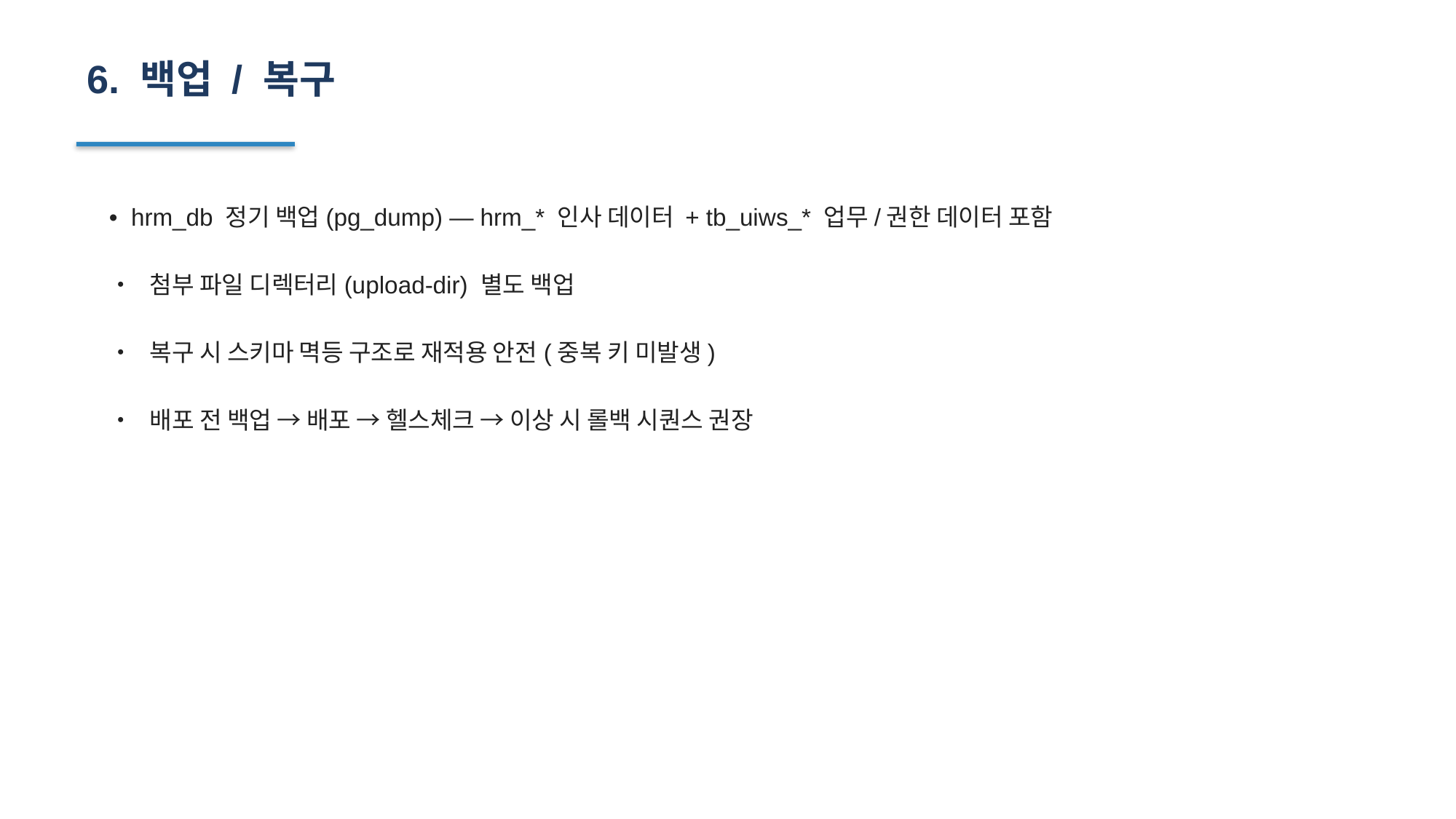

6. 백업 / 복구

•  hrm_db 정기 백업(pg_dump) — hrm_* 인사 데이터 + tb_uiws_* 업무/권한 데이터 포함
•  첨부 파일 디렉터리(upload-dir) 별도 백업
•  복구 시 스키마 멱등 구조로 재적용 안전(중복 키 미발생)
•  배포 전 백업 → 배포 → 헬스체크 → 이상 시 롤백 시퀀스 권장